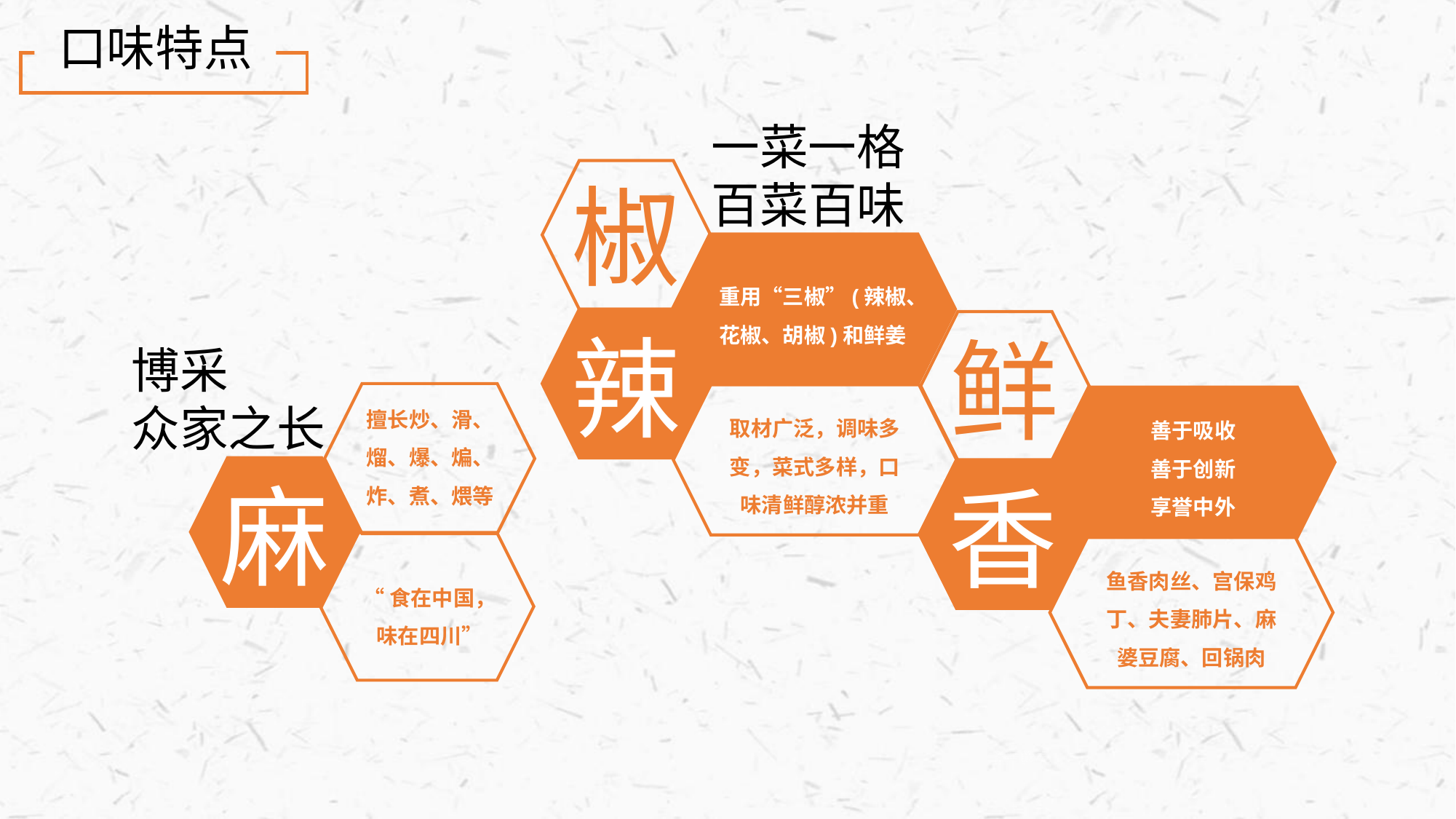

口味特点
一菜一格
百菜百味

椒

重用“三椒”(辣椒、花椒、胡椒)和鲜姜

辣

鲜
博采
众家之长

取材广泛，调味多变，菜式多样，口味清鲜醇浓并重

擅长炒、滑、熘、爆、煸、炸、煮、煨等
善于吸收
善于创新
享誉中外

麻

香

鱼香肉丝、宫保鸡丁、夫妻肺片、麻婆豆腐、回锅肉

“食在中国，
味在四川”